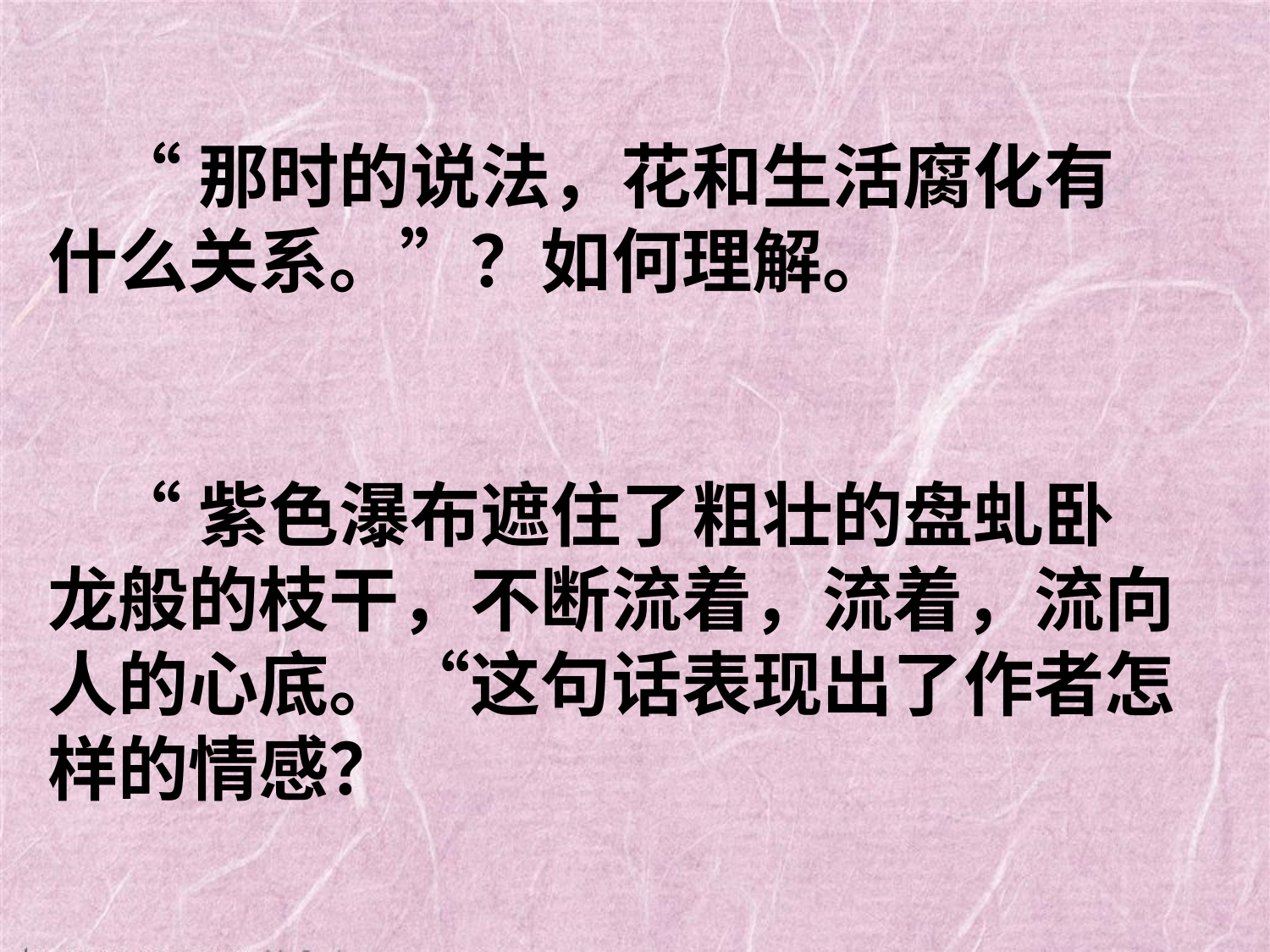

“那时的说法，花和生活腐化有什么关系。”？如何理解。

    “紫色瀑布遮住了粗壮的盘虬卧龙般的枝干，不断流着，流着，流向人的心底。“这句话表现出了作者怎样的情感？